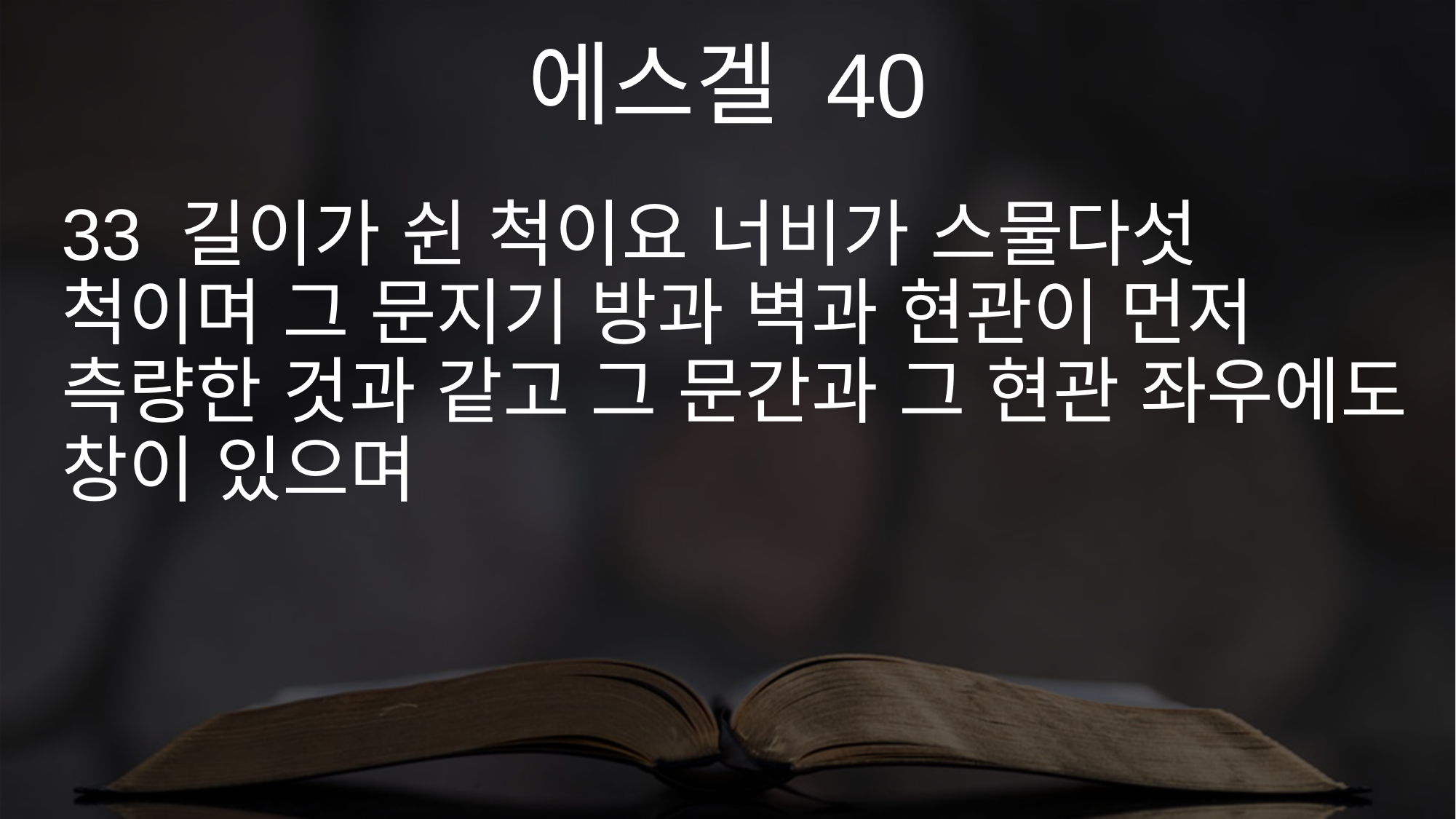

에스겔 40
33 길이가 쉰 척이요 너비가 스물다섯 척이며 그 문지기 방과 벽과 현관이 먼저 측량한 것과 같고 그 문간과 그 현관 좌우에도 창이 있으며